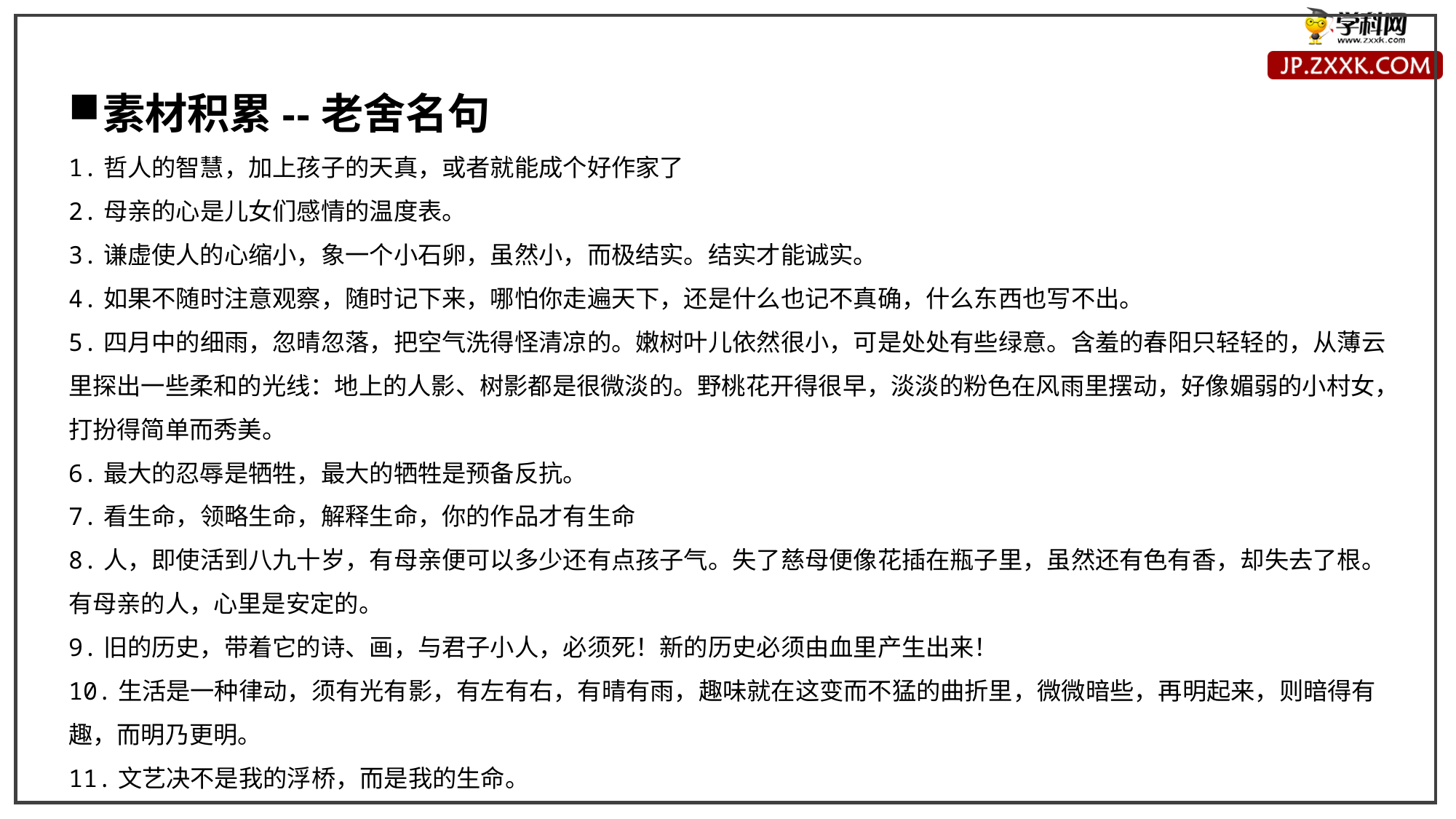

素材积累--老舍名句
1.哲人的智慧，加上孩子的天真，或者就能成个好作家了
2.母亲的心是儿女们感情的温度表。
3.谦虚使人的心缩小，象一个小石卵，虽然小，而极结实。结实才能诚实。
4.如果不随时注意观察，随时记下来，哪怕你走遍天下，还是什么也记不真确，什么东西也写不出。
5.四月中的细雨，忽晴忽落，把空气洗得怪清凉的。嫩树叶儿依然很小，可是处处有些绿意。含羞的春阳只轻轻的，从薄云里探出一些柔和的光线：地上的人影、树影都是很微淡的。野桃花开得很早，淡淡的粉色在风雨里摆动，好像媚弱的小村女，打扮得简单而秀美。
6.最大的忍辱是牺牲，最大的牺牲是预备反抗。
7.看生命，领略生命，解释生命，你的作品才有生命
8.人，即使活到八九十岁，有母亲便可以多少还有点孩子气。失了慈母便像花插在瓶子里，虽然还有色有香，却失去了根。有母亲的人，心里是安定的。
9.旧的历史，带着它的诗、画，与君子小人，必须死！新的历史必须由血里产生出来！
10.生活是一种律动，须有光有影，有左有右，有晴有雨，趣味就在这变而不猛的曲折里，微微暗些，再明起来，则暗得有趣，而明乃更明。
11.文艺决不是我的浮桥，而是我的生命。